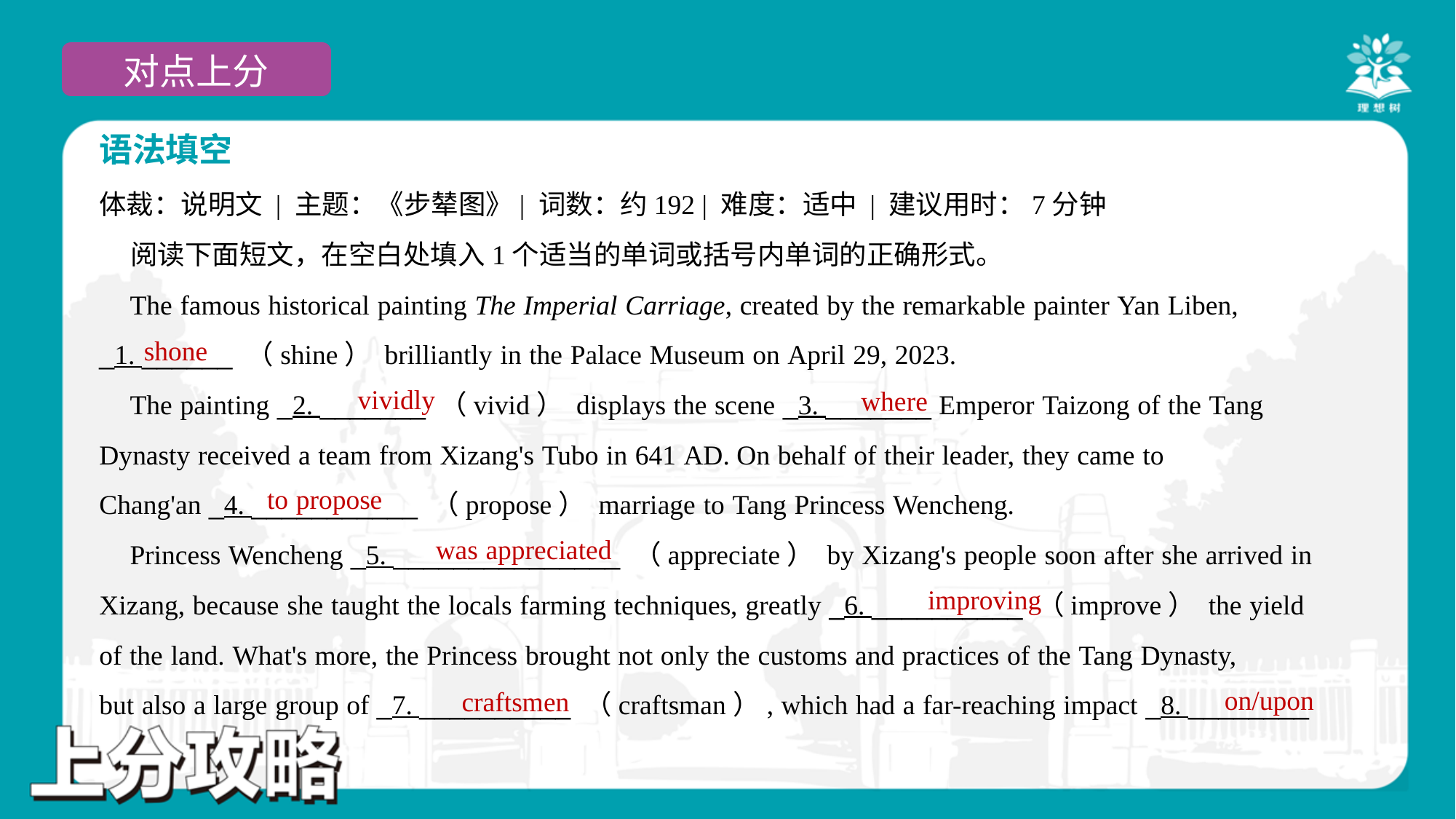

语法填空
体裁：说明文 | 主题：《步辇图》| 词数：约192 | 难度：适中 | 建议用时：7分钟
    阅读下面短文，在空白处填入1个适当的单词或括号内单词的正确形式。
    The famous historical painting The Imperial Carriage, created by the remarkable painter Yan Liben,
_1. ______ （shine） brilliantly in the Palace Museum on April 29, 2023.
    The painting _2. _______ （vivid） displays the scene _3. _______ Emperor Taizong of the Tang
Dynasty received a team from Xizang's Tubo in 641 AD. On behalf of their leader, they came to
Chang'an _4. ___________ （propose） marriage to Tang Princess Wencheng.
    Princess Wencheng _5. _______________ （appreciate） by Xizang's people soon after she arrived in
Xizang, because she taught the locals farming techniques, greatly _6. __________ （improve） the yield
of the land. What's more, the Princess brought not only the customs and practices of the Tang Dynasty,
but also a large group of _7. __________ （craftsman）, which had a far-reaching impact _8. ________

shone
vividly
where
to propose
was appreciated
improving
on/upon
craftsmen